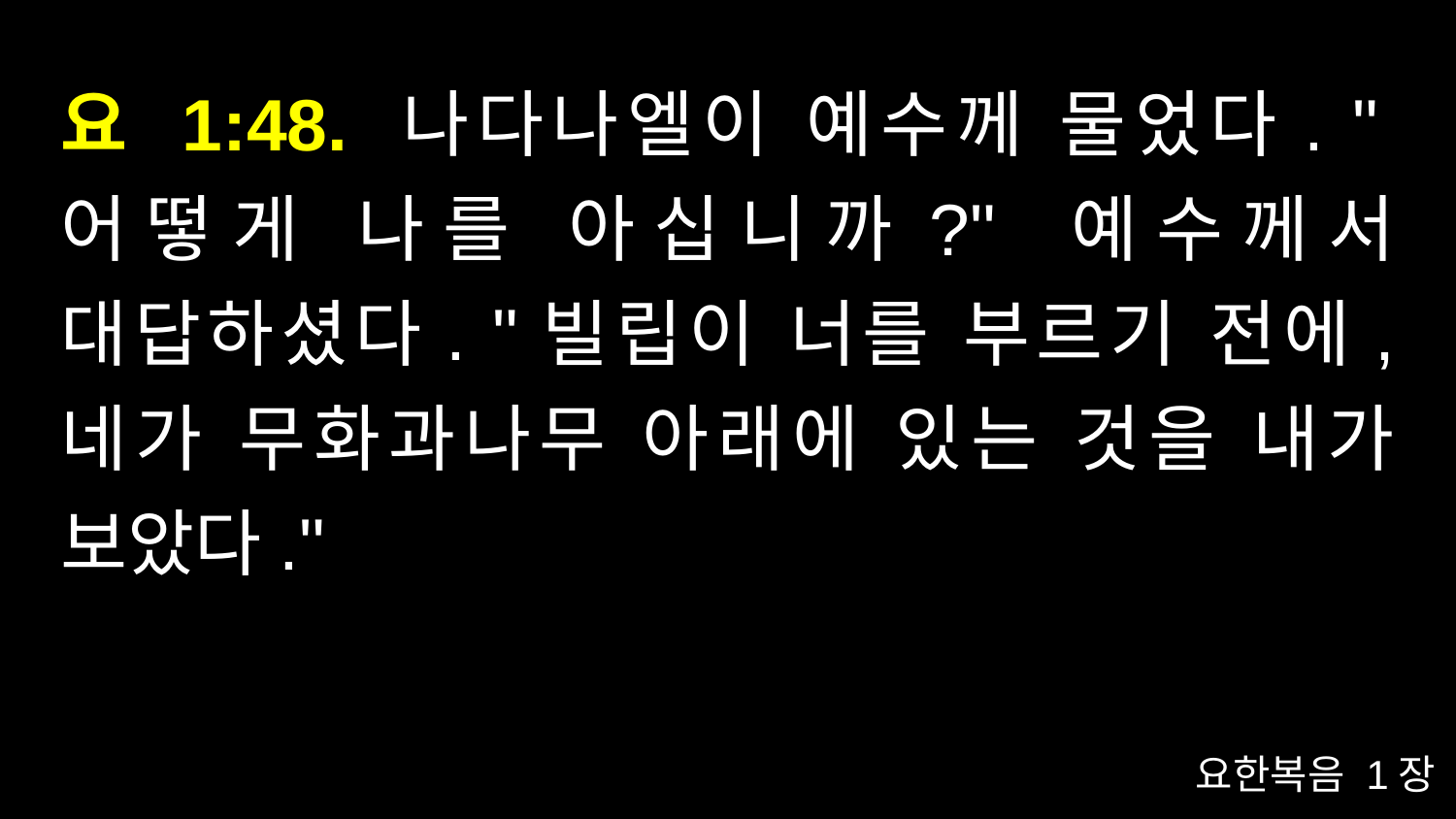

# 요 1:48. 나다나엘이 예수께 물었다. "어떻게 나를 아십니까?" 예수께서 대답하셨다. "빌립이 너를 부르기 전에, 네가 무화과나무 아래에 있는 것을 내가 보았다."
요한복음 1장